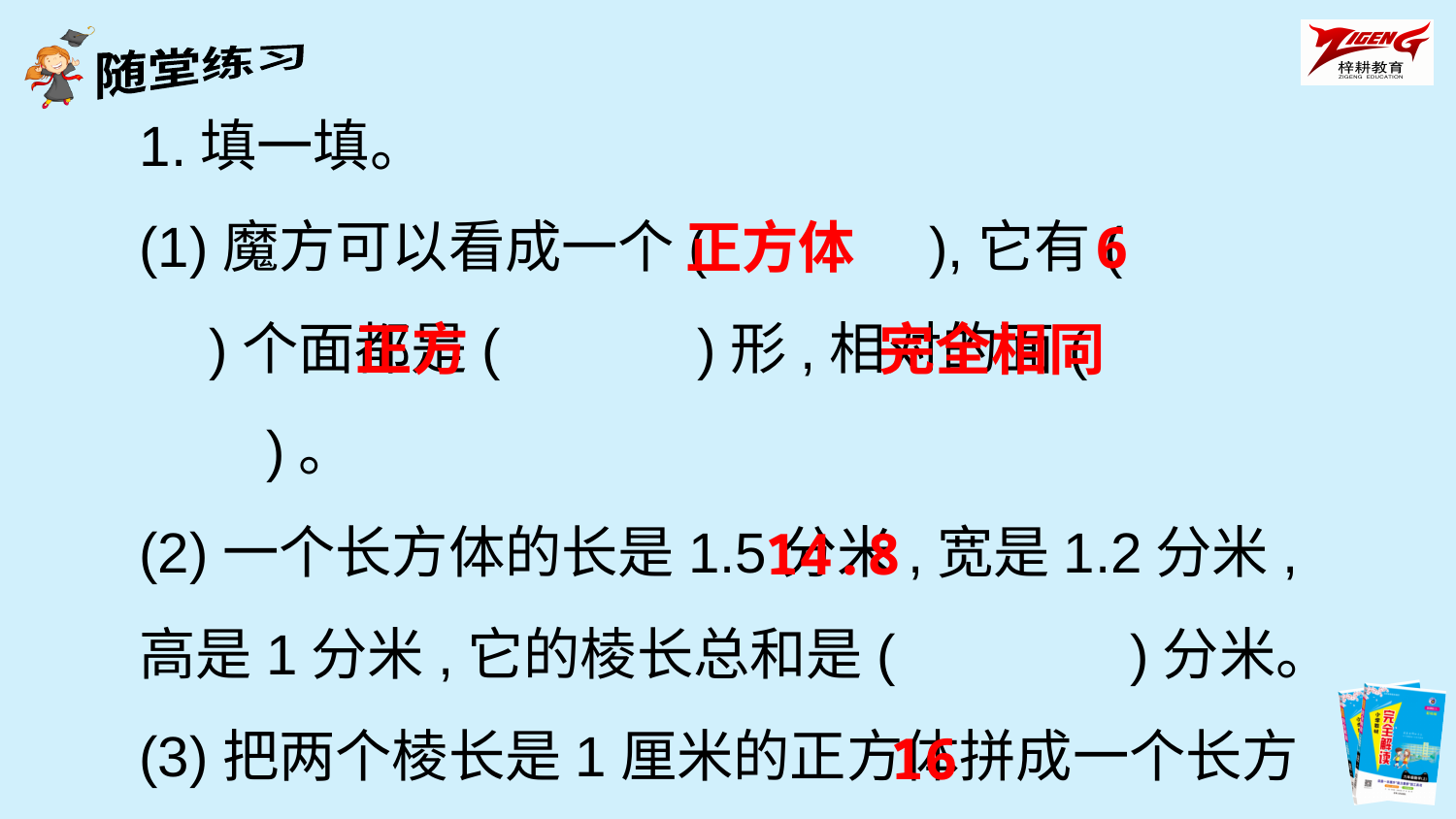

1.填一填。
(1)魔方可以看成一个(　　  　),它有(　　　)个面都是(　　　)形,相对的面(      　　　　)。
(2)一个长方体的长是1.5分米,宽是1.2分米,高是1分米,它的棱长总和是(　   　　)分米。
(3)把两个棱长是1厘米的正方体拼成一个长方体,这个长方体的棱长总和是(　　　)厘米。
正方体
6
正方
完全相同
14.8
16